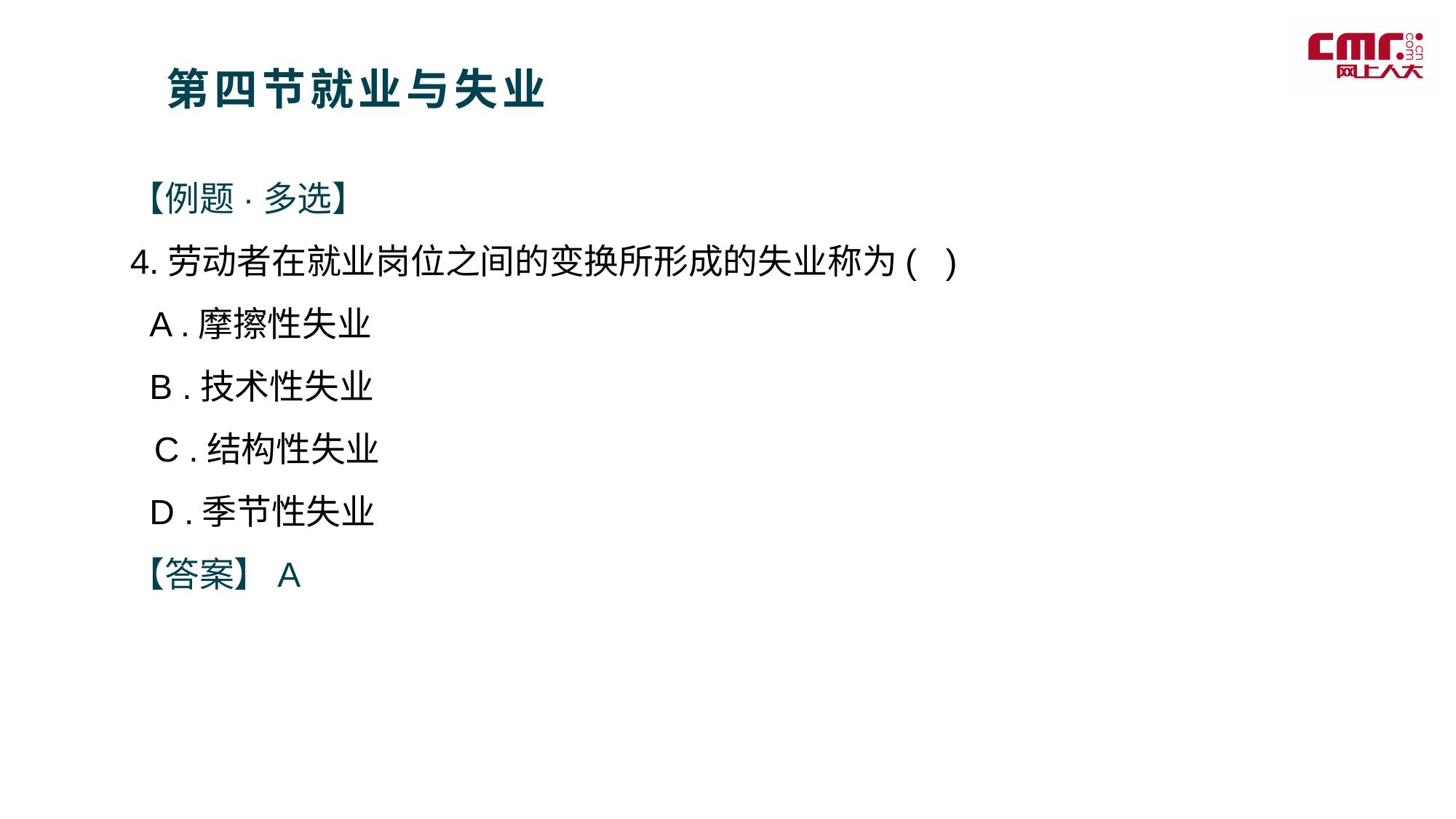

第四节就业与失业
【例题·多选】
4.劳动者在就业岗位之间的变换所形成的失业称为(   )
  A .摩擦性失业
  B .技术性失业
  C .结构性失业
  D .季节性失业
【答案】A